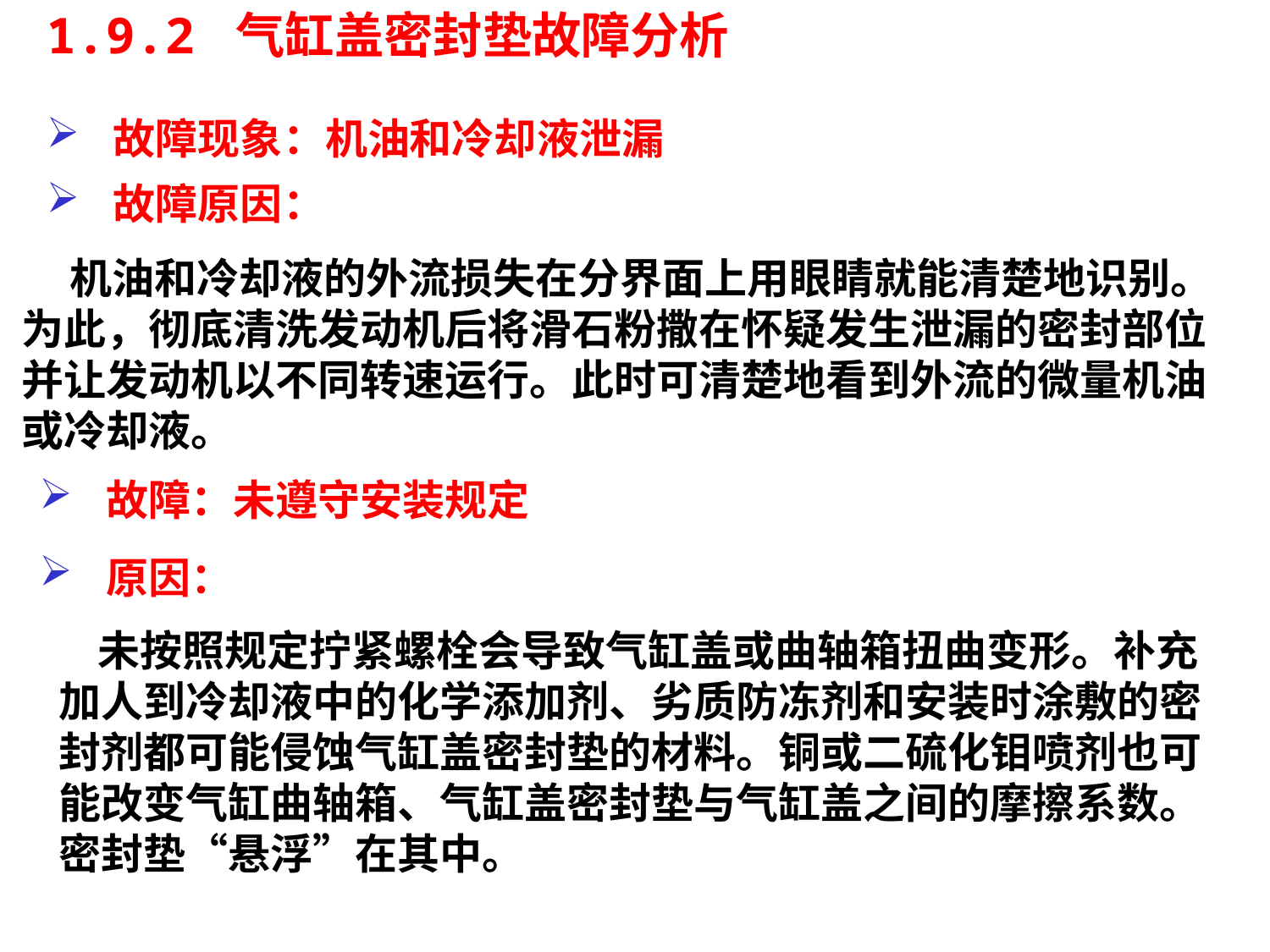

1.9.2 气缸盖密封垫故障分析
故障现象：机油和冷却液泄漏
故障原因：

    机油和冷却液的外流损失在分界面上用眼睛就能清楚地识别。为此，彻底清洗发动机后将滑石粉撒在怀疑发生泄漏的密封部位并让发动机以不同转速运行。此时可清楚地看到外流的微量机油或冷却液。
故障：未遵守安装规定
原因：

   未按照规定拧紧螺栓会导致气缸盖或曲轴箱扭曲变形。补充加人到冷却液中的化学添加剂、劣质防冻剂和安装时涂敷的密封剂都可能侵蚀气缸盖密封垫的材料。铜或二硫化钼喷剂也可能改变气缸曲轴箱、气缸盖密封垫与气缸盖之间的摩擦系数。密封垫“悬浮”在其中。